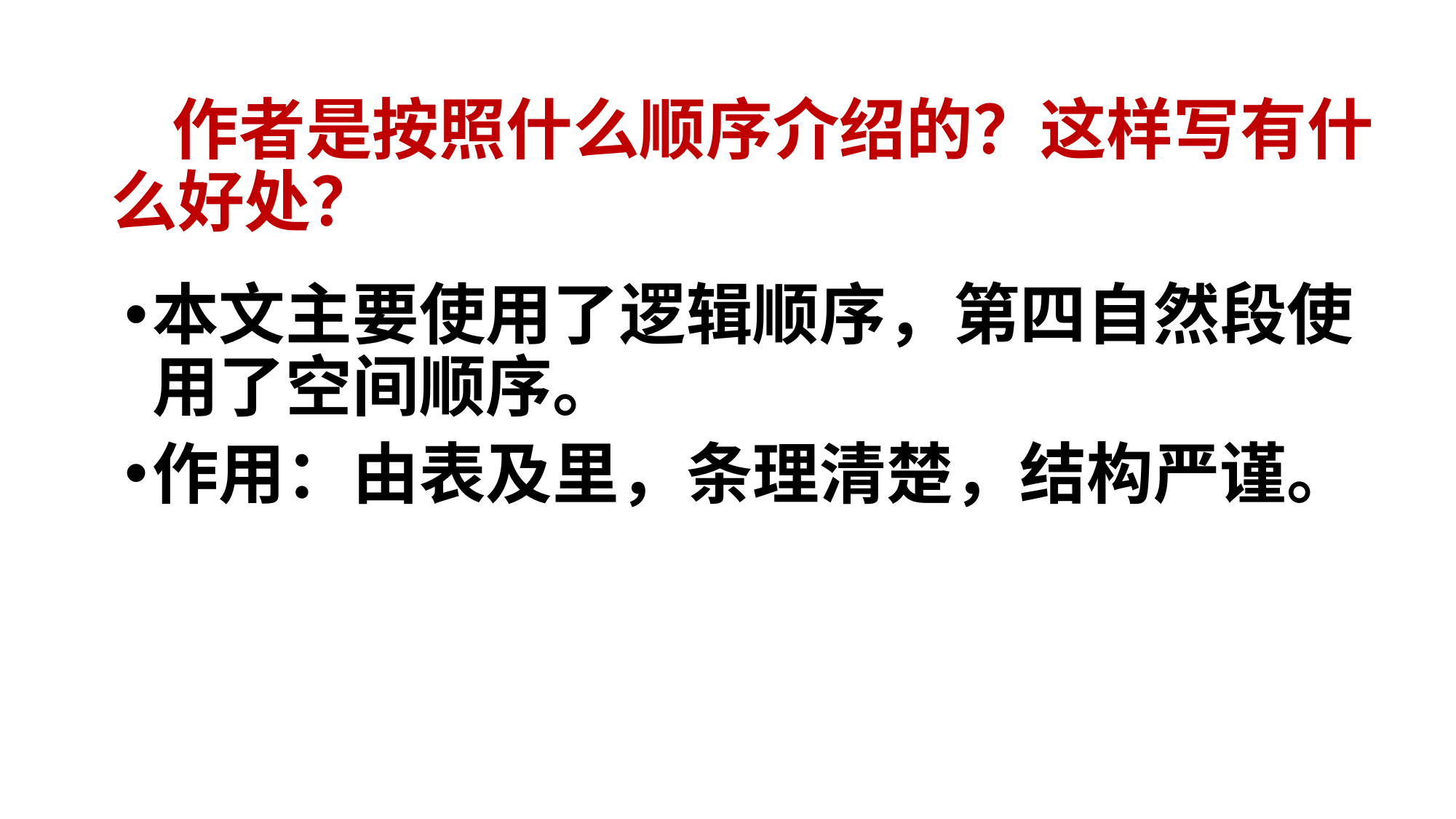

# 作者是按照什么顺序介绍的？这样写有什么好处？
本文主要使用了逻辑顺序，第四自然段使用了空间顺序。
作用：由表及里，条理清楚，结构严谨。